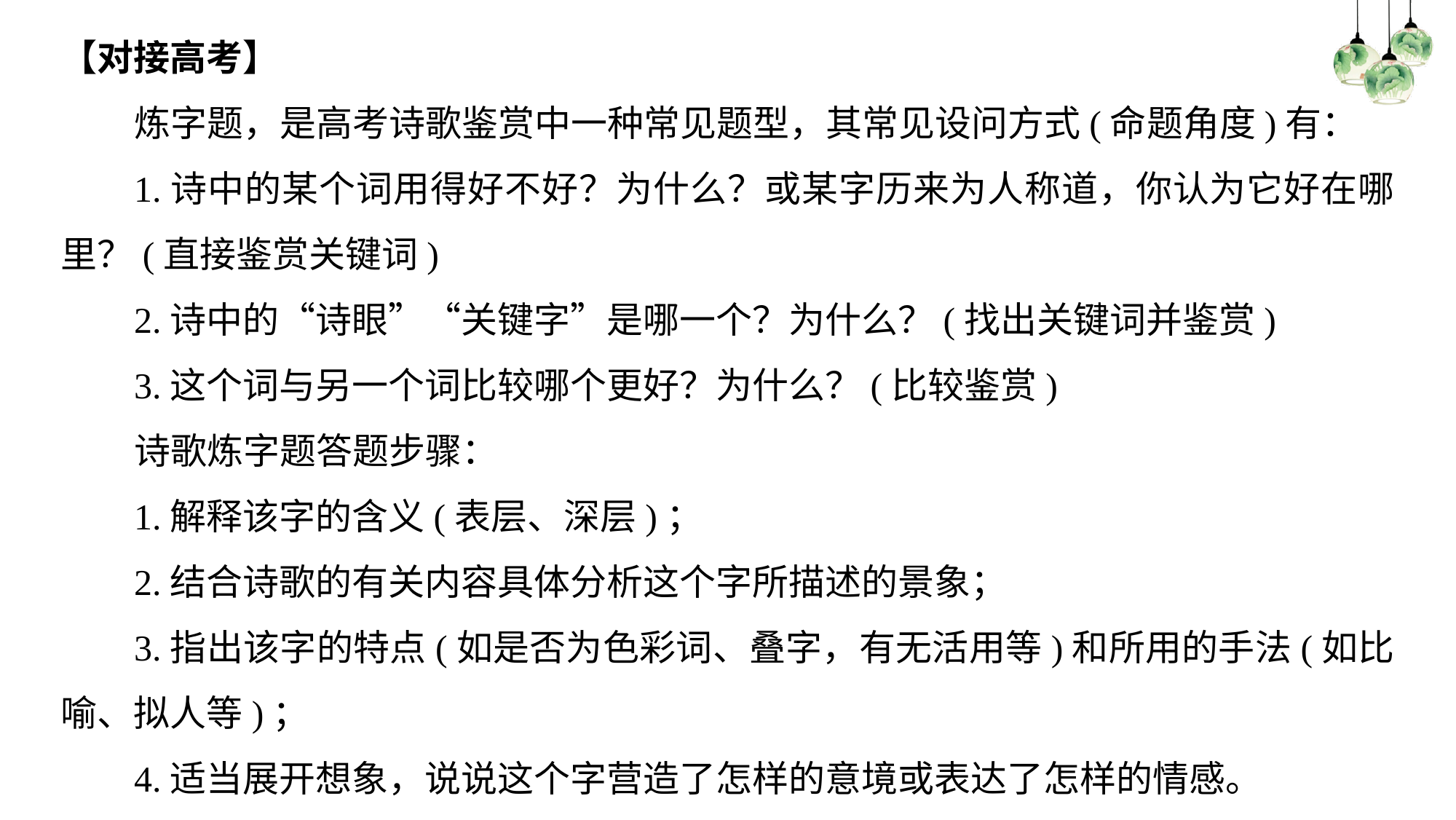

【对接高考】
炼字题，是高考诗歌鉴赏中一种常见题型，其常见设问方式(命题角度)有：
1.诗中的某个词用得好不好？为什么？或某字历来为人称道，你认为它好在哪里？(直接鉴赏关键词)
2.诗中的“诗眼”“关键字”是哪一个？为什么？(找出关键词并鉴赏)
3.这个词与另一个词比较哪个更好？为什么？(比较鉴赏)
诗歌炼字题答题步骤：
1.解释该字的含义(表层、深层)；
2.结合诗歌的有关内容具体分析这个字所描述的景象；
3.指出该字的特点(如是否为色彩词、叠字，有无活用等)和所用的手法(如比喻、拟人等)；
4.适当展开想象，说说这个字营造了怎样的意境或表达了怎样的情感。
#